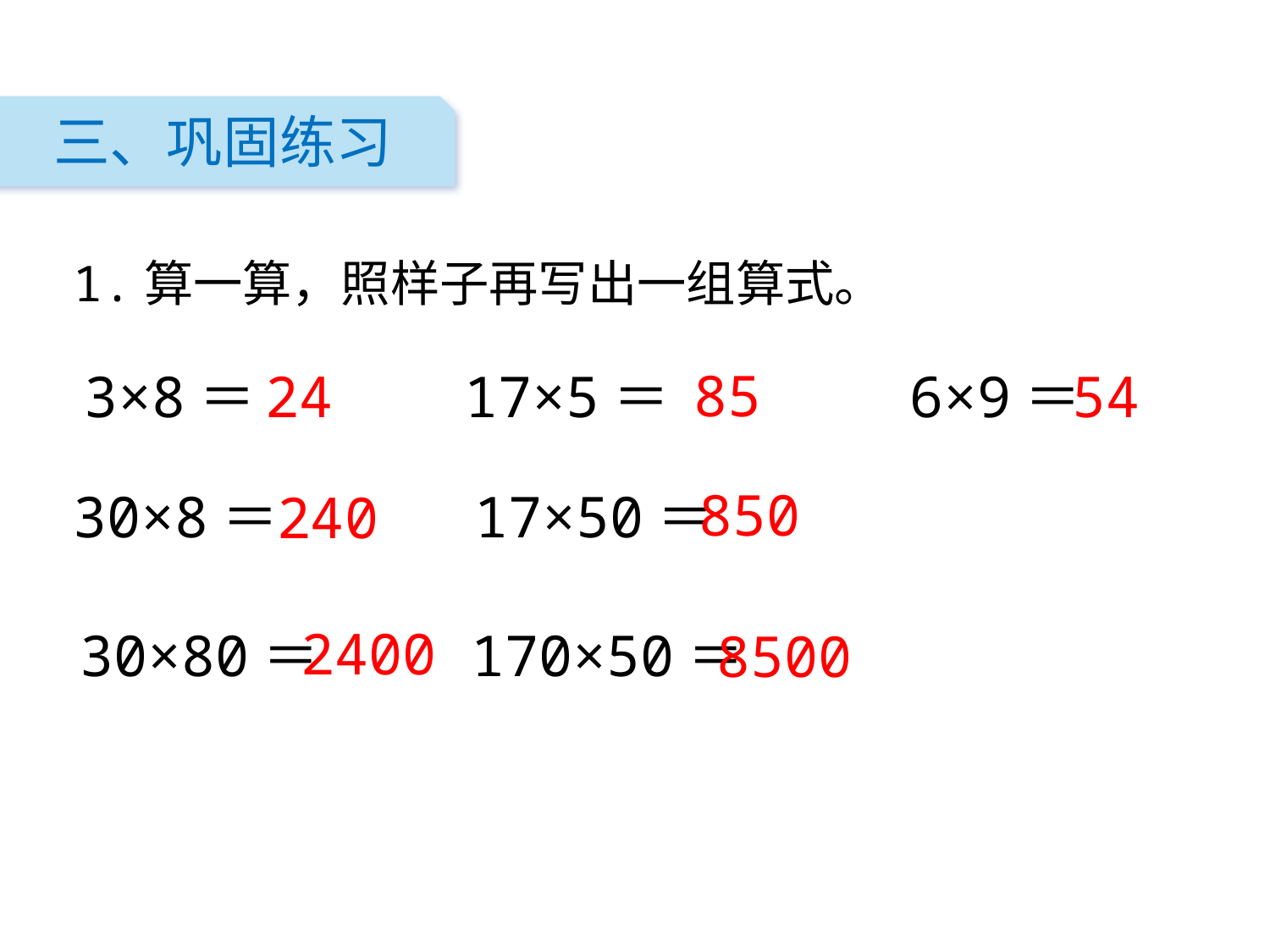

三、巩固练习
1.算一算，照样子再写出一组算式。
85
54
24
3×8＝　　　  17×5＝　　　　6×9＝
850
30×8＝　　　 17×50＝
240
2400
30×80＝　　  170×50＝
8500